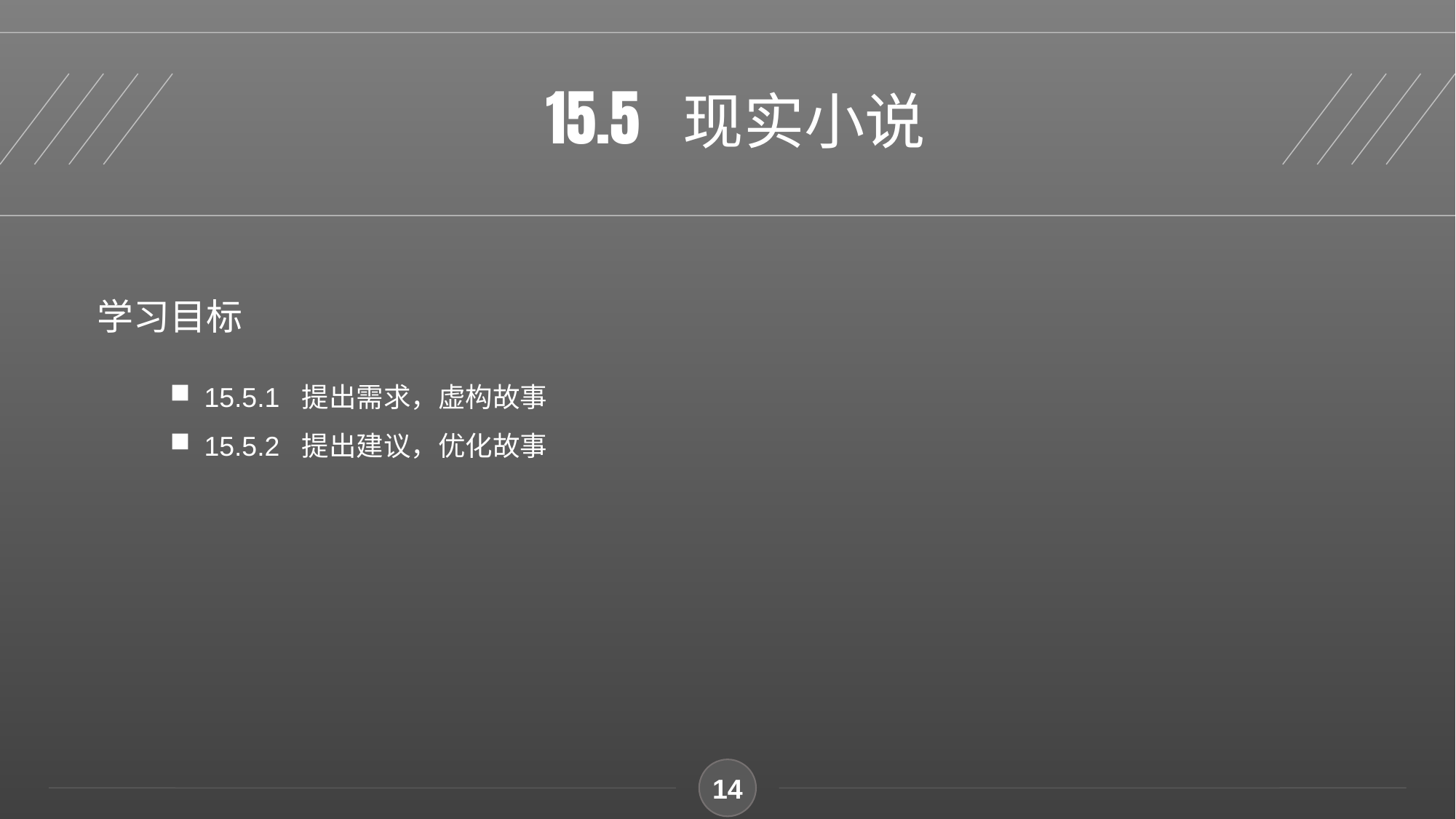

15.5  现实小说

学习目标
15.5.1  提出需求，虚构故事
15.5.2  提出建议，优化故事